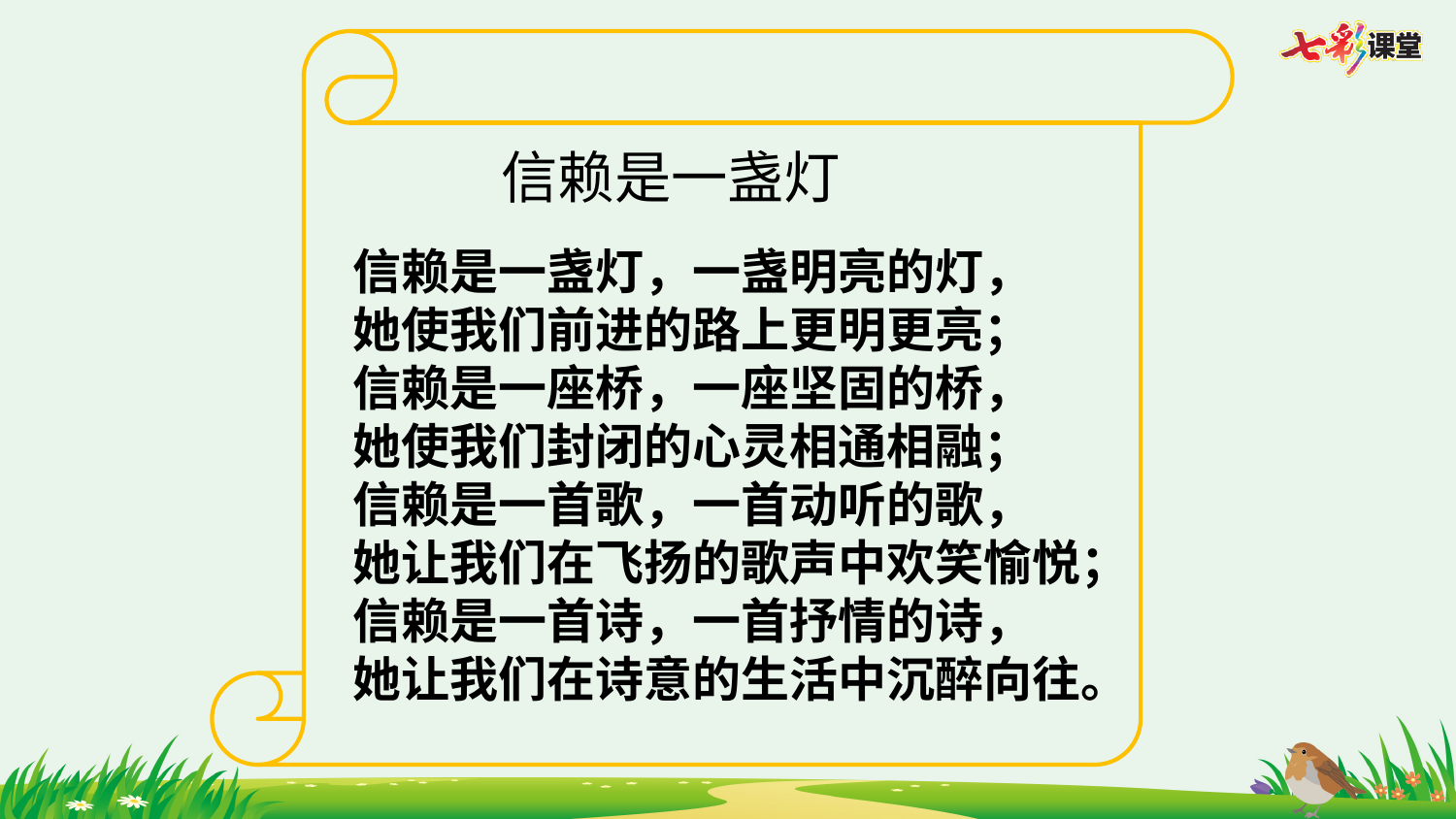

信赖是一盏灯
信赖是一盏灯，一盏明亮的灯，
她使我们前进的路上更明更亮；
信赖是一座桥，一座坚固的桥，
她使我们封闭的心灵相通相融；
信赖是一首歌，一首动听的歌，
她让我们在飞扬的歌声中欢笑愉悦；
信赖是一首诗，一首抒情的诗，
她让我们在诗意的生活中沉醉向往。